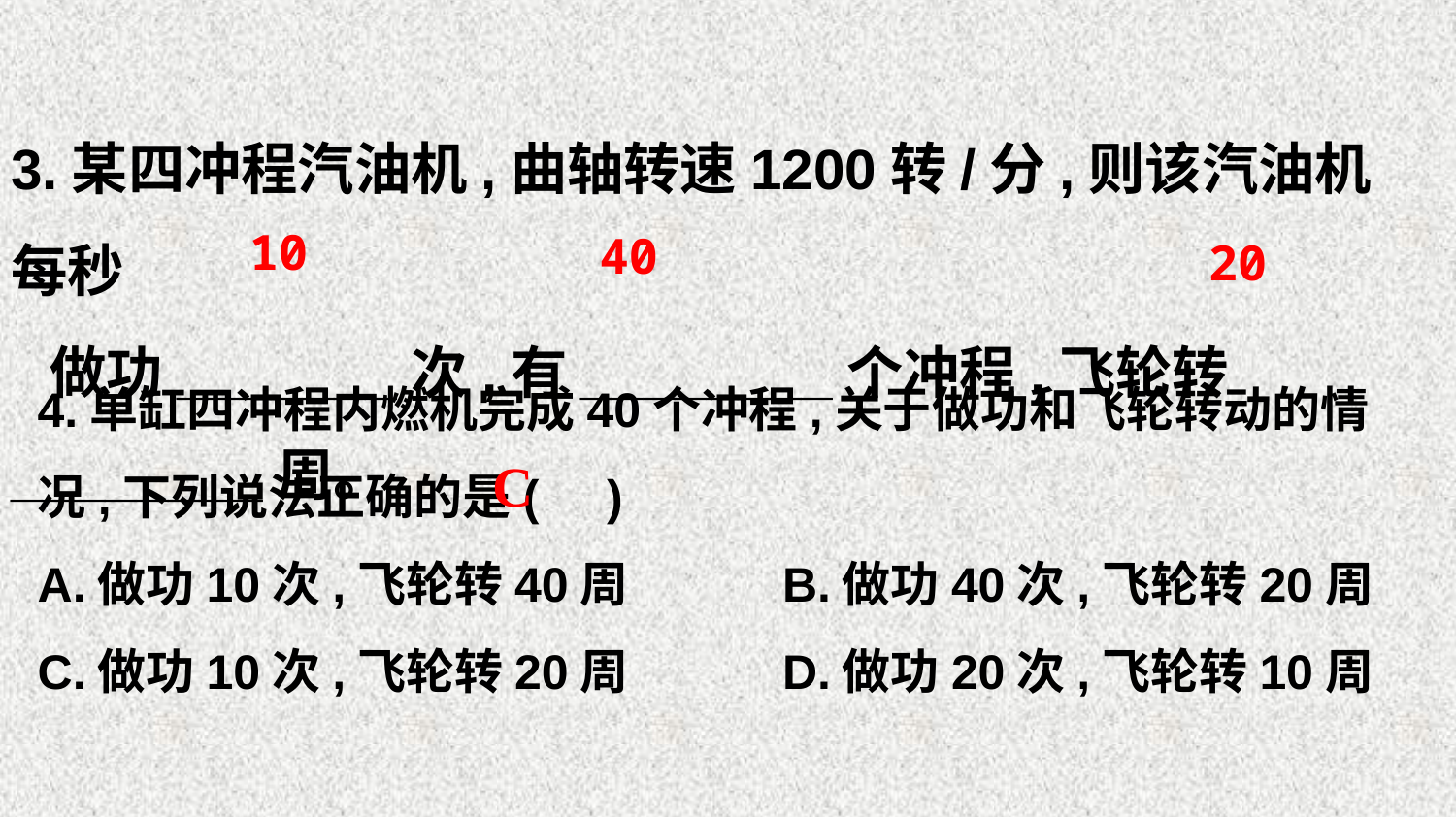

3.某四冲程汽油机,曲轴转速1200转/分,则该汽油机每秒
  做功_______次,有________个冲程,飞轮转________周。
20
10
40
4.单缸四冲程内燃机完成40个冲程,关于做功和飞轮转动的情况,下列说法正确的是(     )
A.做功10次,飞轮转40周             B.做功40次,飞轮转20周
C.做功10次,飞轮转20周             D.做功20次,飞轮转10周
C